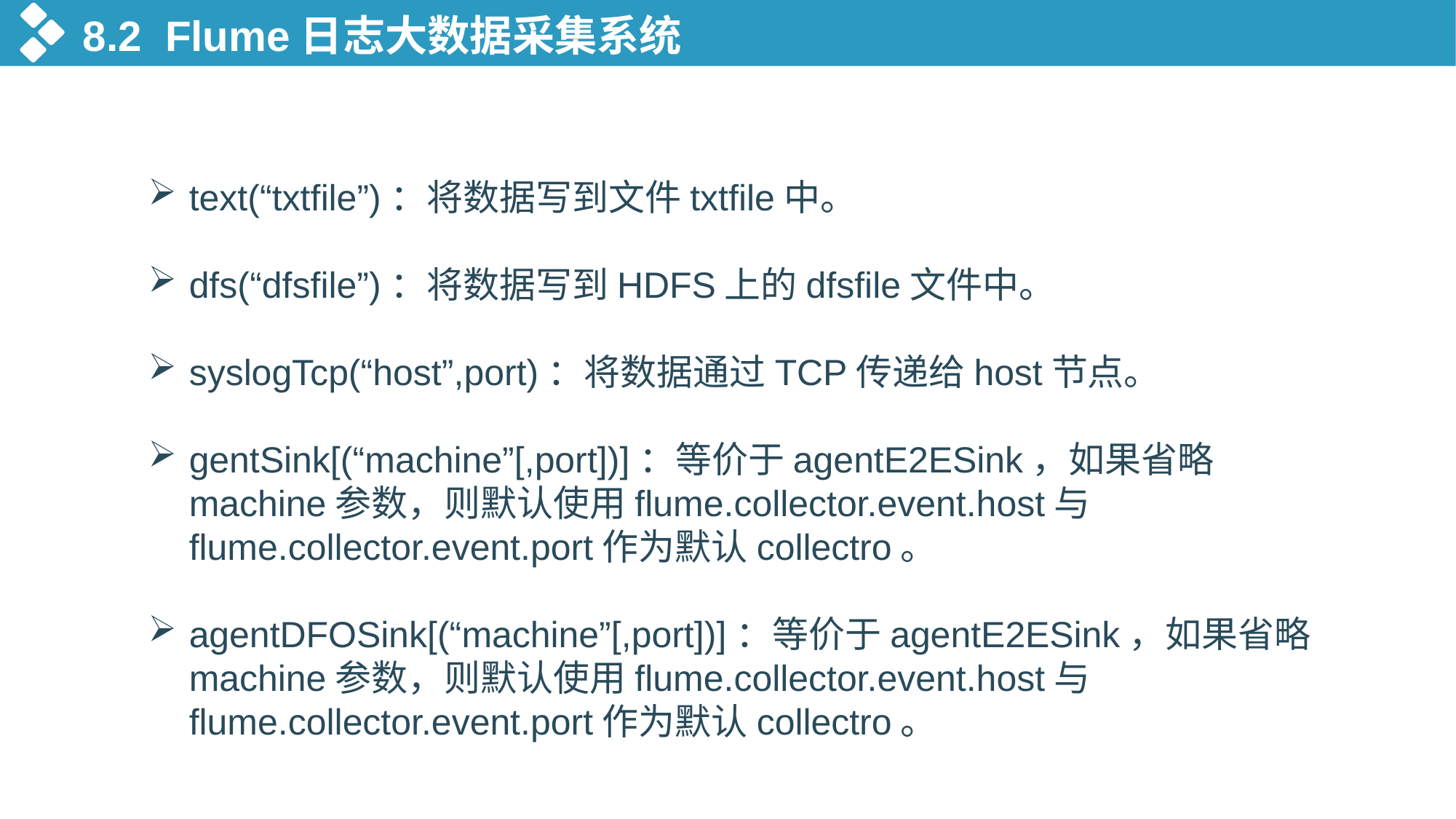

8.2  Flume日志大数据采集系统

text(“txtfile”)：将数据写到文件txtfile中。

dfs(“dfsfile”)：将数据写到HDFS上的dfsfile文件中。

syslogTcp(“host”,port)：将数据通过TCP传递给host节点。

gentSink[(“machine”[,port])]：等价于agentE2ESink，如果省略machine参数，则默认使用flume.collector.event.host与flume.collector.event.port作为默认collectro。

agentDFOSink[(“machine”[,port])]：等价于agentE2ESink，如果省略machine参数，则默认使用flume.collector.event.host与flume.collector.event.port作为默认collectro。